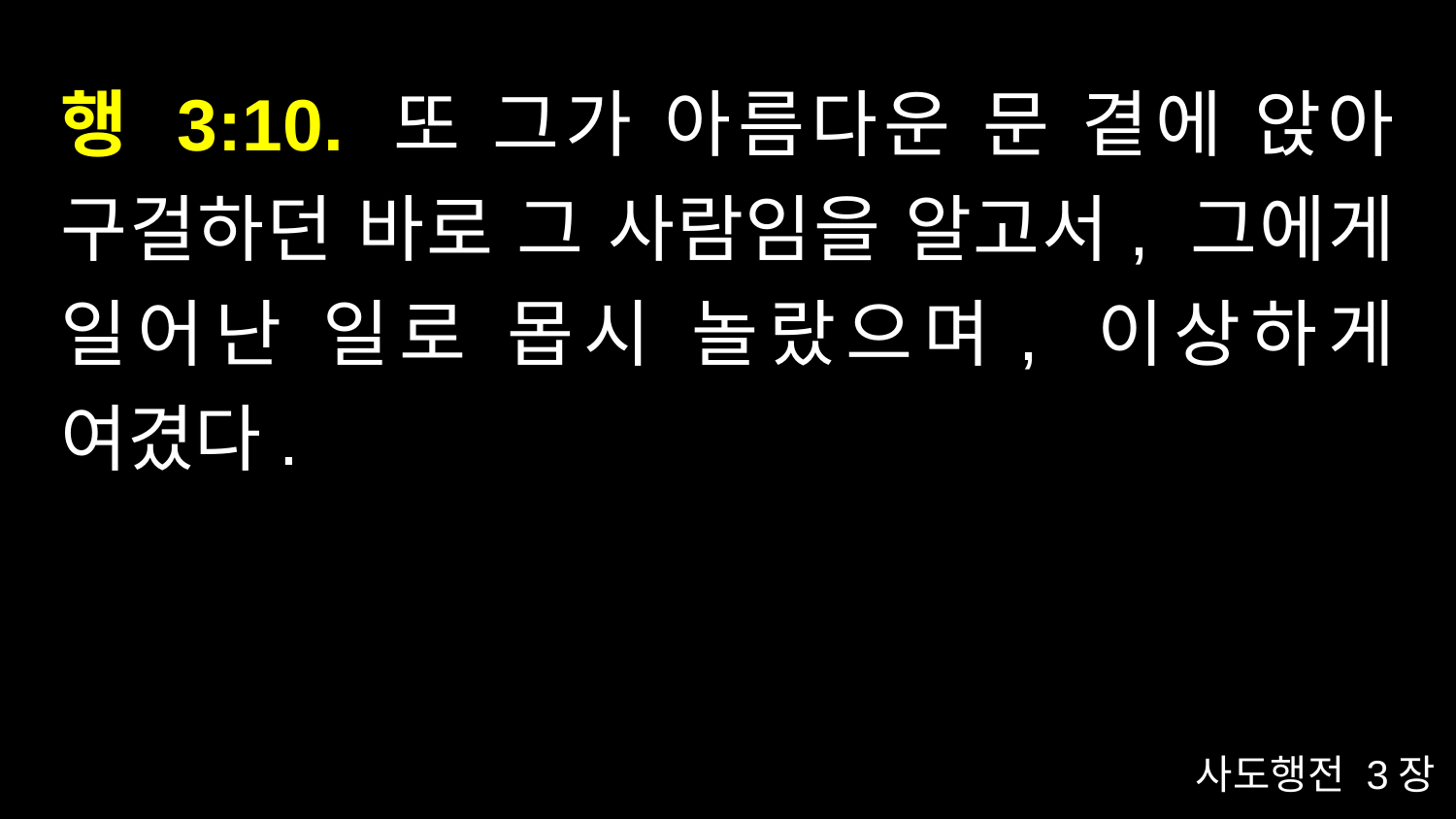

# 행 3:10. 또 그가 아름다운 문 곁에 앉아 구걸하던 바로 그 사람임을 알고서, 그에게 일어난 일로 몹시 놀랐으며, 이상하게 여겼다.
사도행전 3장